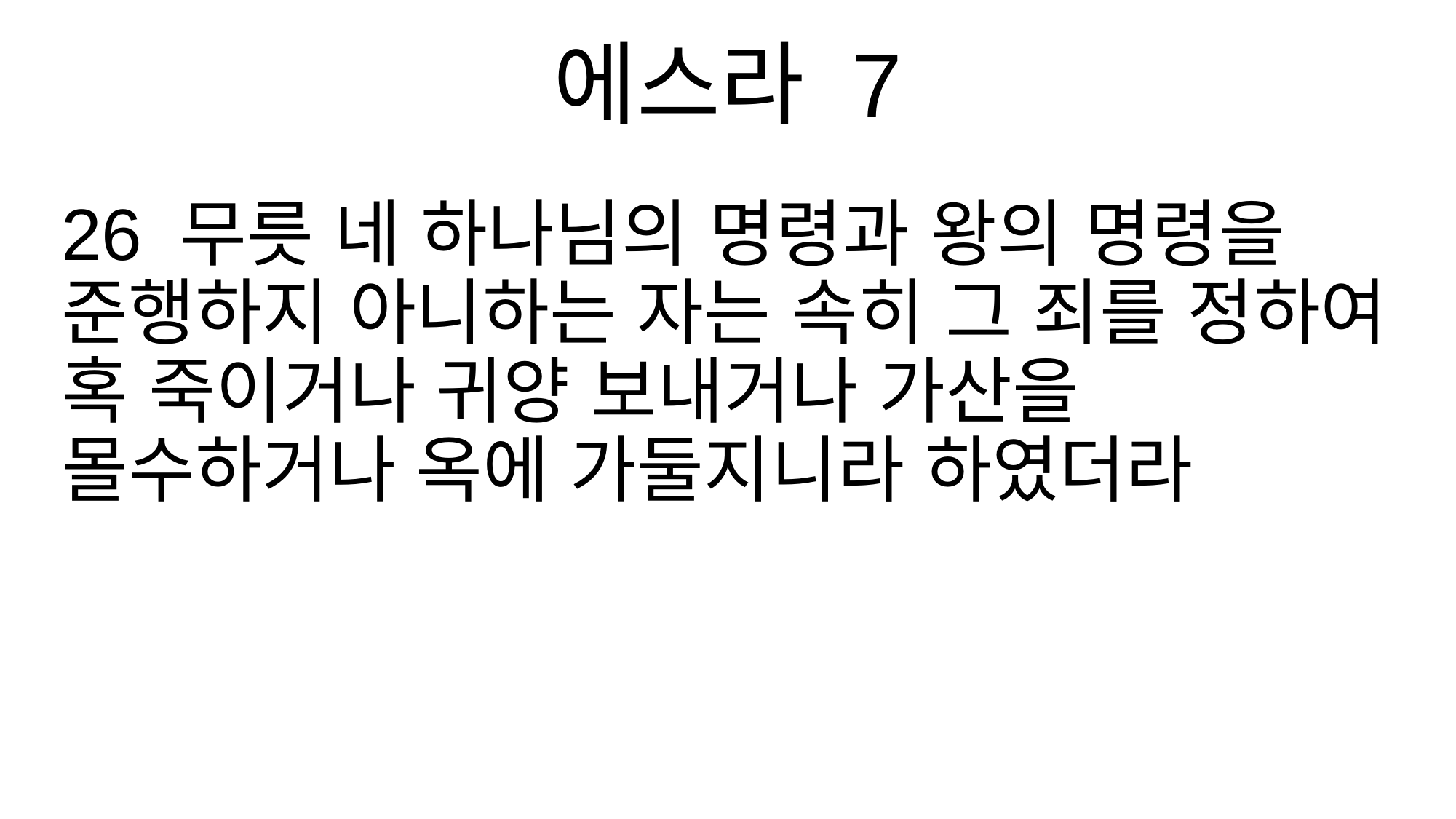

에스라 7
26 무릇 네 하나님의 명령과 왕의 명령을 준행하지 아니하는 자는 속히 그 죄를 정하여 혹 죽이거나 귀양 보내거나 가산을 몰수하거나 옥에 가둘지니라 하였더라